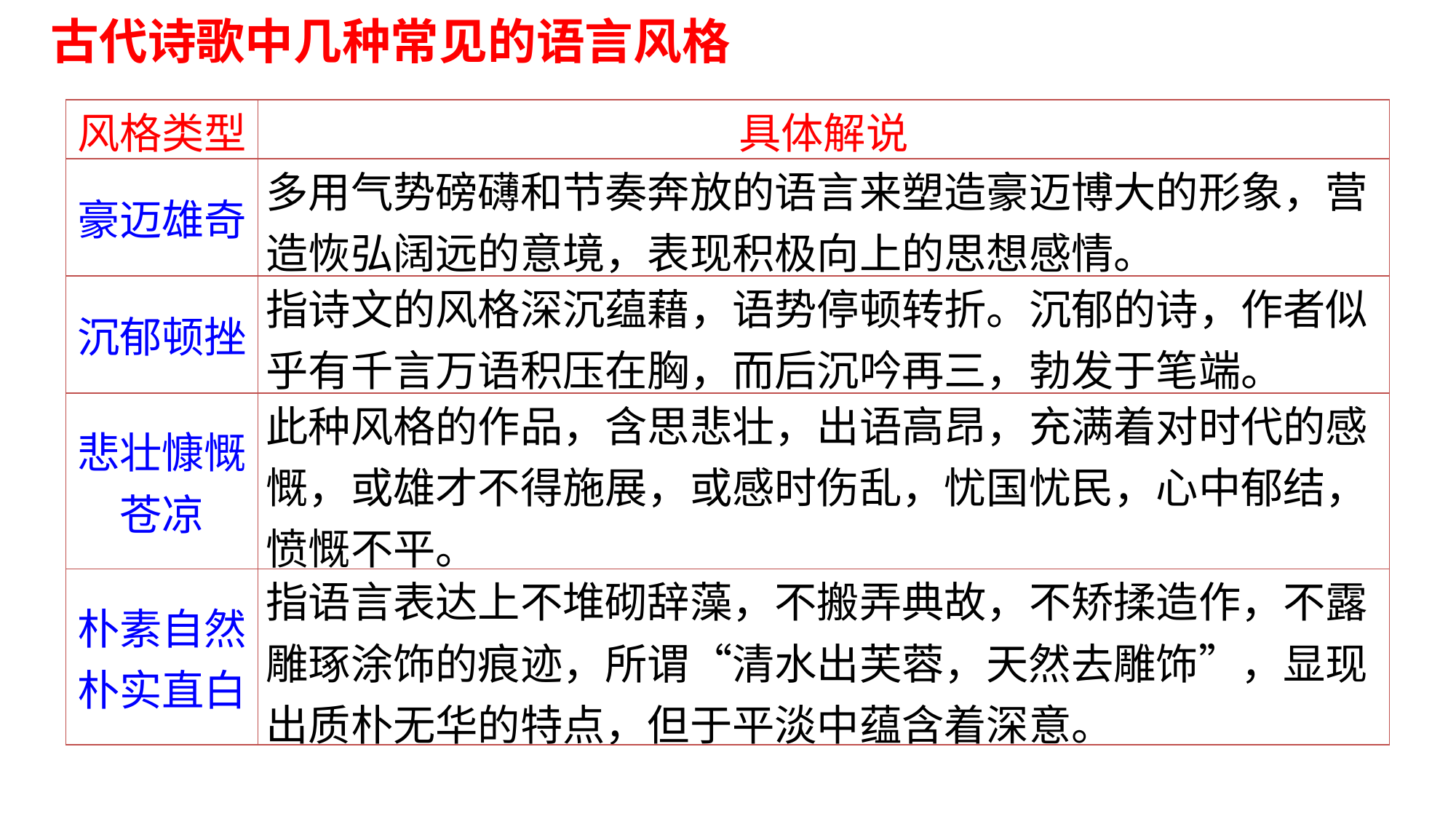

古代诗歌中几种常见的语言风格
| 风格类型 | 具体解说 |
| --- | --- |
| 豪迈雄奇 | 多用气势磅礴和节奏奔放的语言来塑造豪迈博大的形象，营造恢弘阔远的意境，表现积极向上的思想感情。 |
| 沉郁顿挫 | 指诗文的风格深沉蕴藉，语势停顿转折。沉郁的诗，作者似乎有千言万语积压在胸，而后沉吟再三，勃发于笔端。 |
| 悲壮慷慨 苍凉 | 此种风格的作品，含思悲壮，出语高昂，充满着对时代的感慨，或雄才不得施展，或感时伤乱，忧国忧民，心中郁结，愤慨不平。 |
| 朴素自然 朴实直白 | 指语言表达上不堆砌辞藻，不搬弄典故，不矫揉造作，不露雕琢涂饰的痕迹，所谓“清水出芙蓉，天然去雕饰”，显现出质朴无华的特点，但于平淡中蕴含着深意。 |